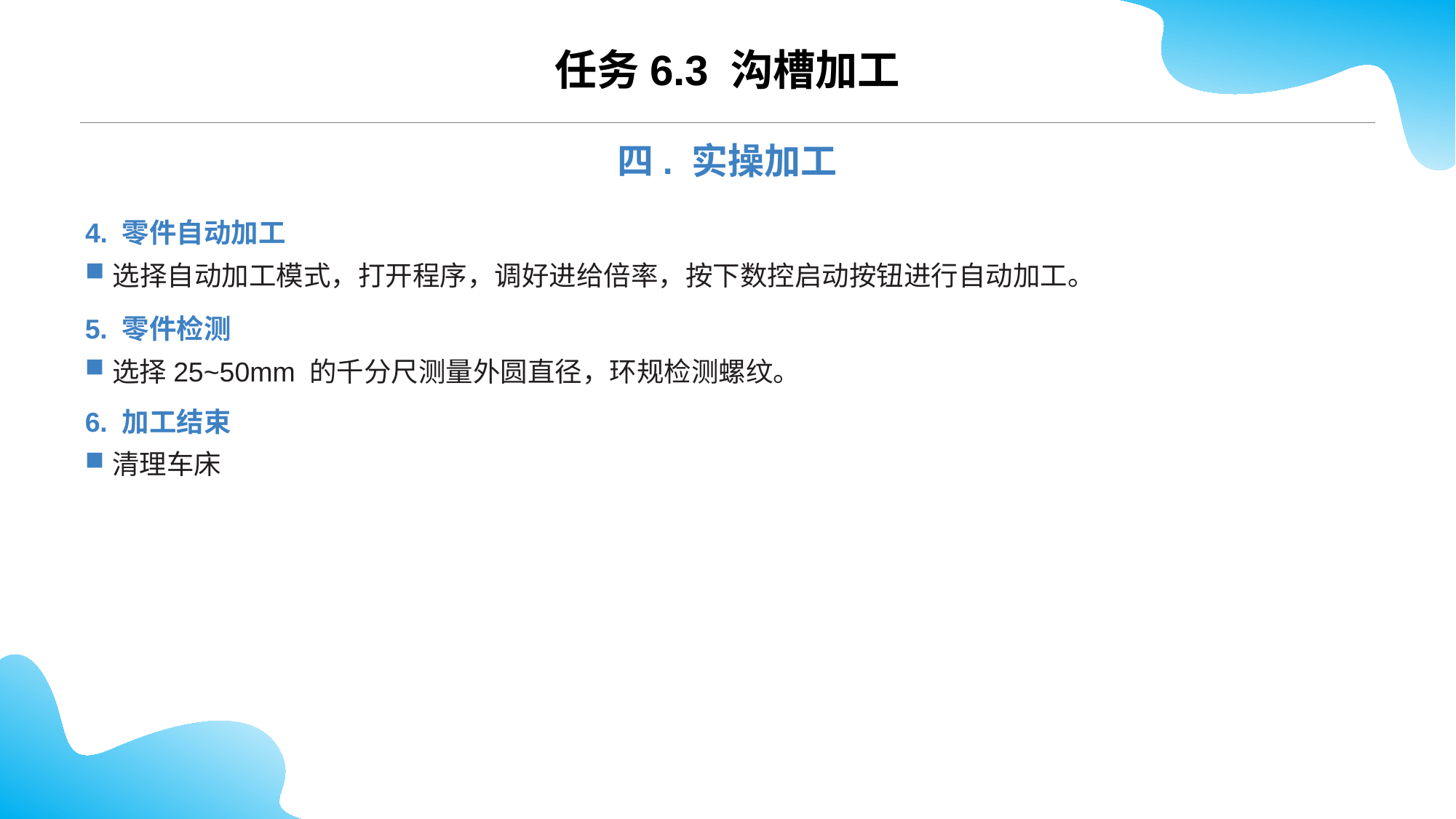

CONTENTS
任务6.3 沟槽加工
四. 实操加工
4. 零件自动加工
选择自动加工模式，打开程序，调好进给倍率，按下数控启动按钮进行自动加工。
5. 零件检测
选择25~50mm 的千分尺测量外圆直径，环规检测螺纹。
6. 加工结束
清理车床